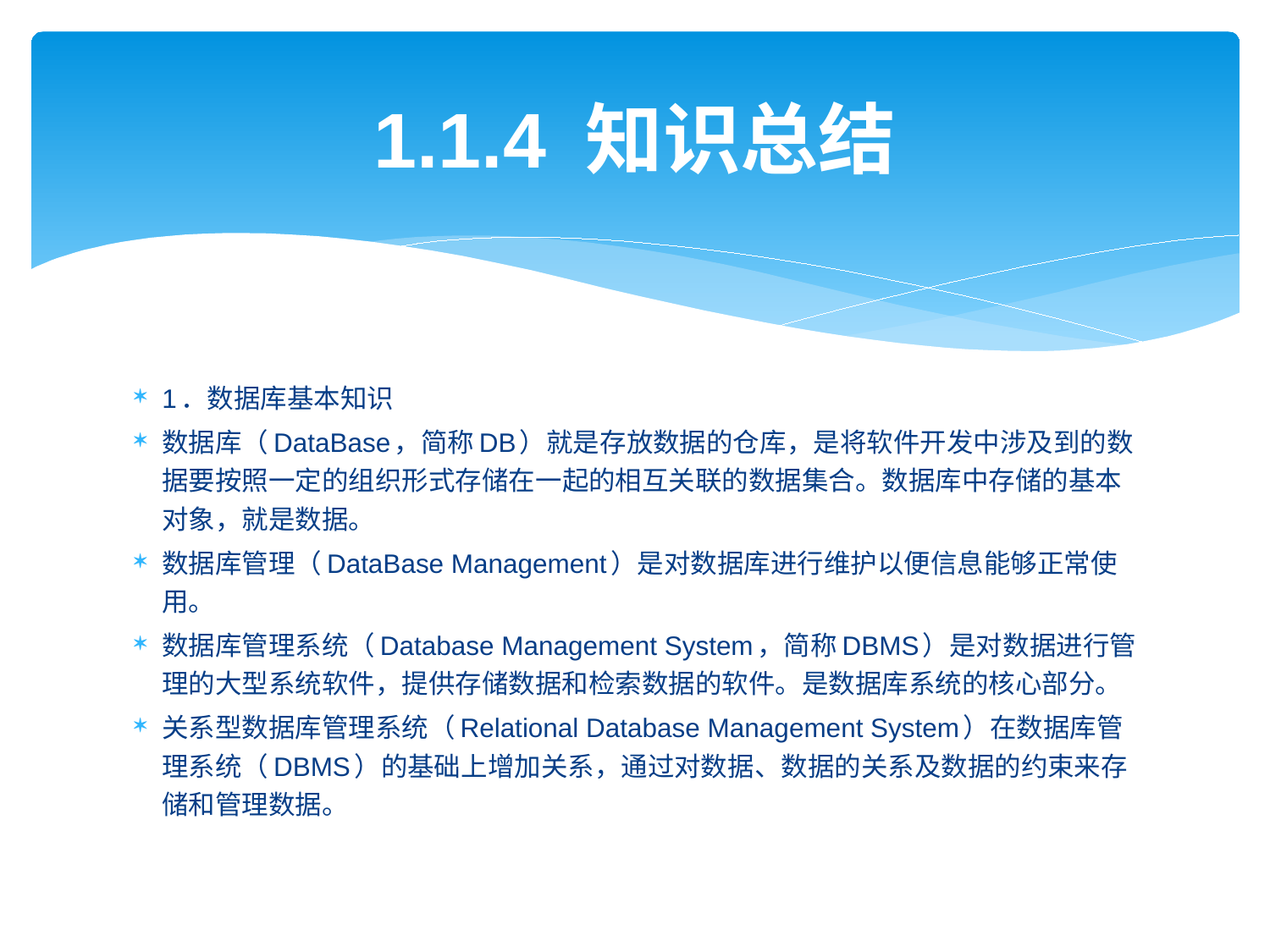

# 1.1.4 知识总结
1．数据库基本知识
数据库（DataBase，简称DB）就是存放数据的仓库，是将软件开发中涉及到的数据要按照一定的组织形式存储在一起的相互关联的数据集合。数据库中存储的基本对象，就是数据。
数据库管理（DataBase Management）是对数据库进行维护以便信息能够正常使用。
数据库管理系统（Database Management System，简称DBMS）是对数据进行管理的大型系统软件，提供存储数据和检索数据的软件。是数据库系统的核心部分。
关系型数据库管理系统（Relational Database Management System）在数据库管理系统（DBMS）的基础上增加关系，通过对数据、数据的关系及数据的约束来存储和管理数据。